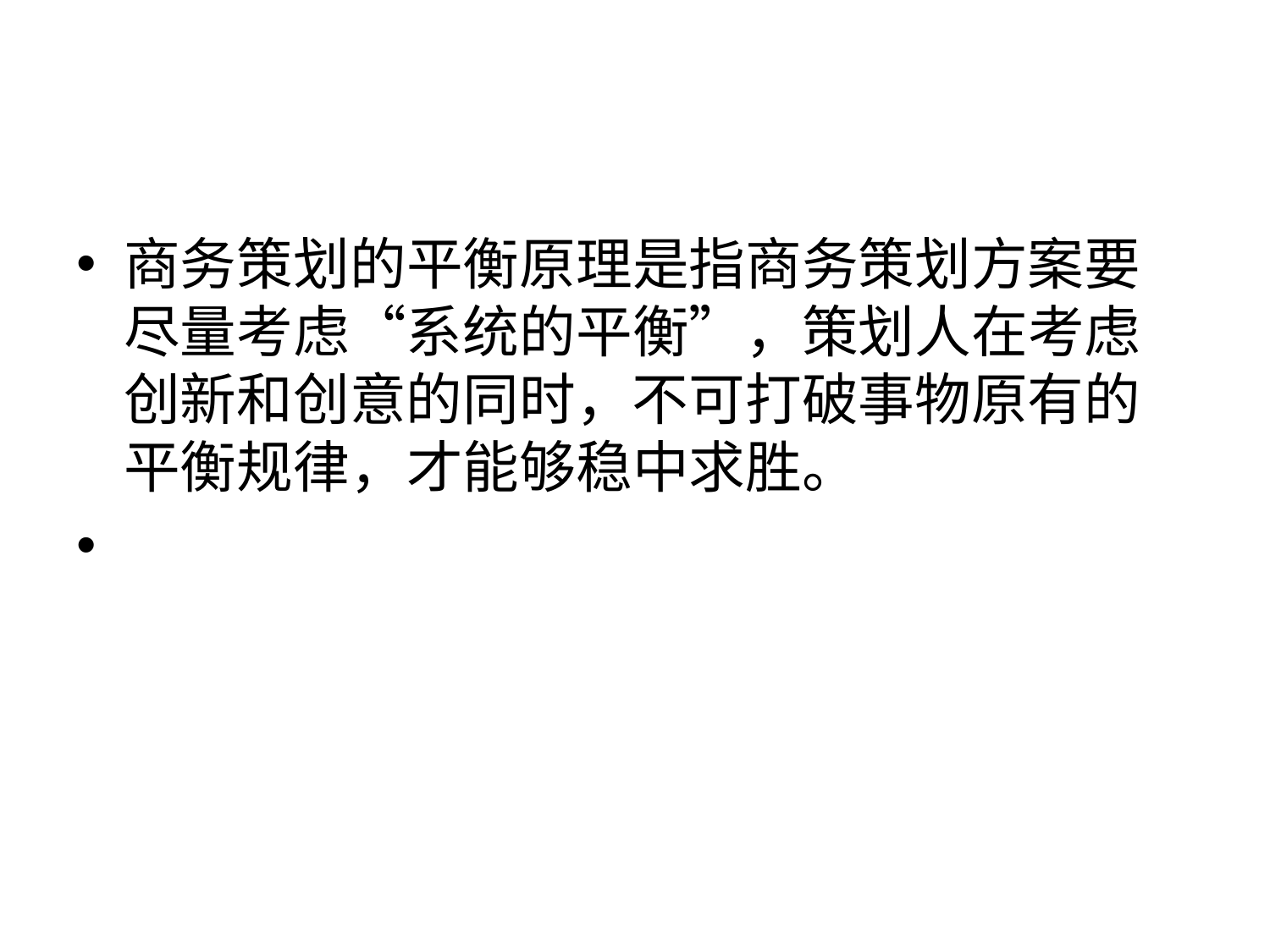

#
商务策划的平衡原理是指商务策划方案要尽量考虑“系统的平衡”，策划人在考虑创新和创意的同时，不可打破事物原有的平衡规律，才能够稳中求胜。